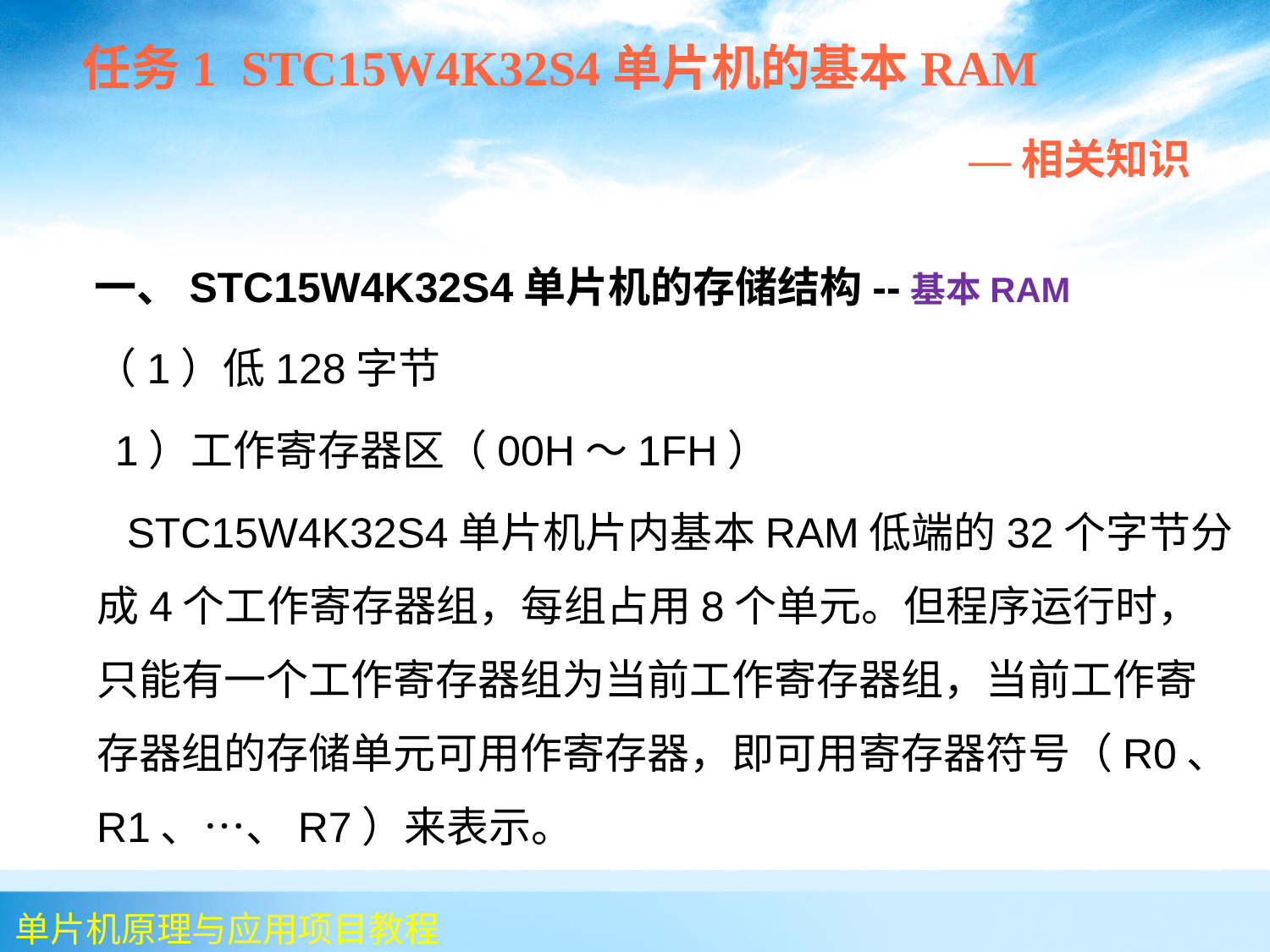

任务1  STC15W4K32S4单片机的基本RAM
                                                                            —相关知识
   一、STC15W4K32S4单片机的存储结构--基本RAM
   （1）低128字节
     1）工作寄存器区（00H～1FH）
      STC15W4K32S4单片机片内基本RAM低端的32个字节分成4个工作寄存器组，每组占用8个单元。但程序运行时，只能有一个工作寄存器组为当前工作寄存器组，当前工作寄存器组的存储单元可用作寄存器，即可用寄存器符号（R0、R1、…、R7）来表示。